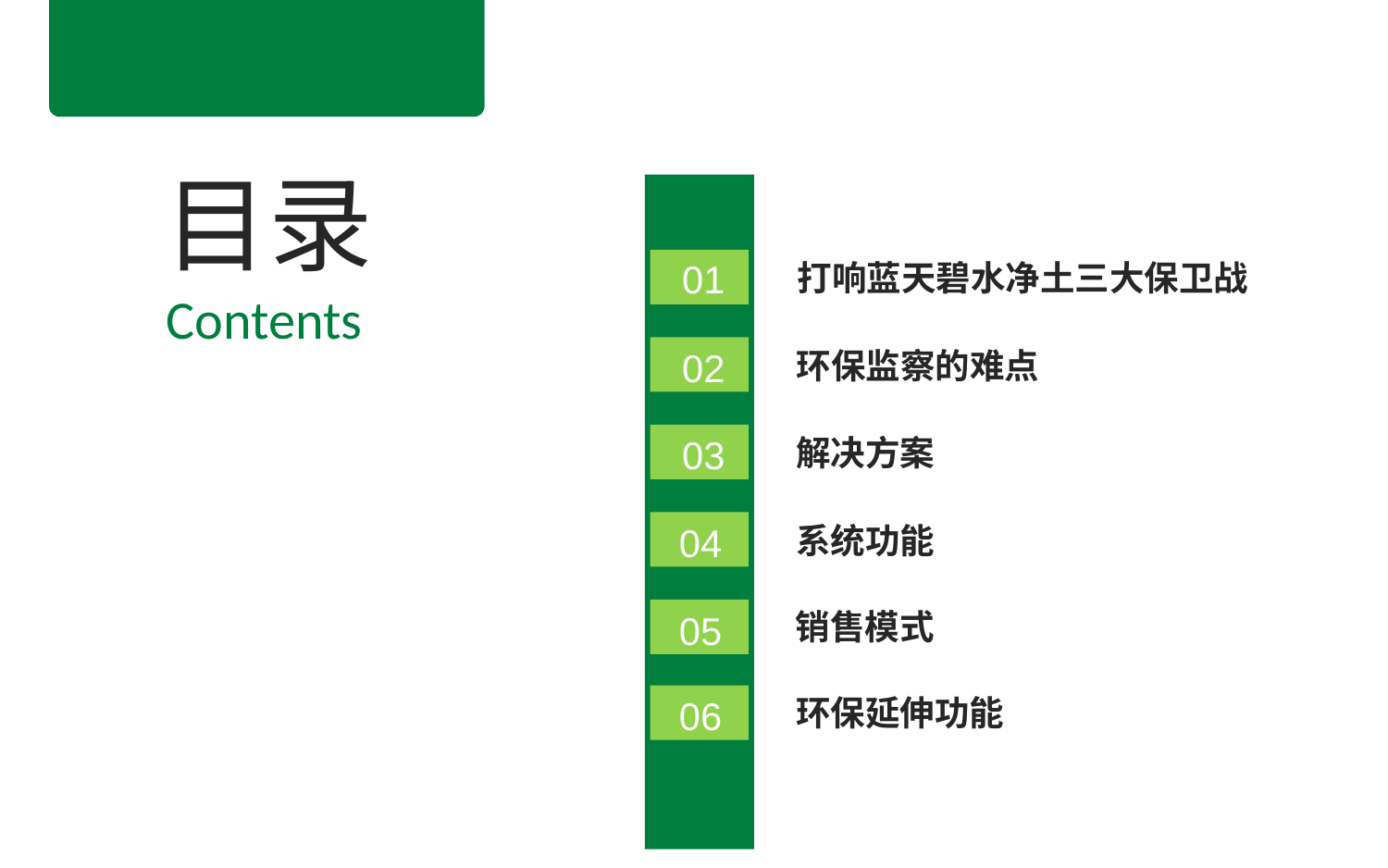

目录

01

打响蓝天碧水净土三大保卫战
Contents

02
环保监察的难点

03
解决方案
系统功能

04
销售模式

05
环保延伸功能

06